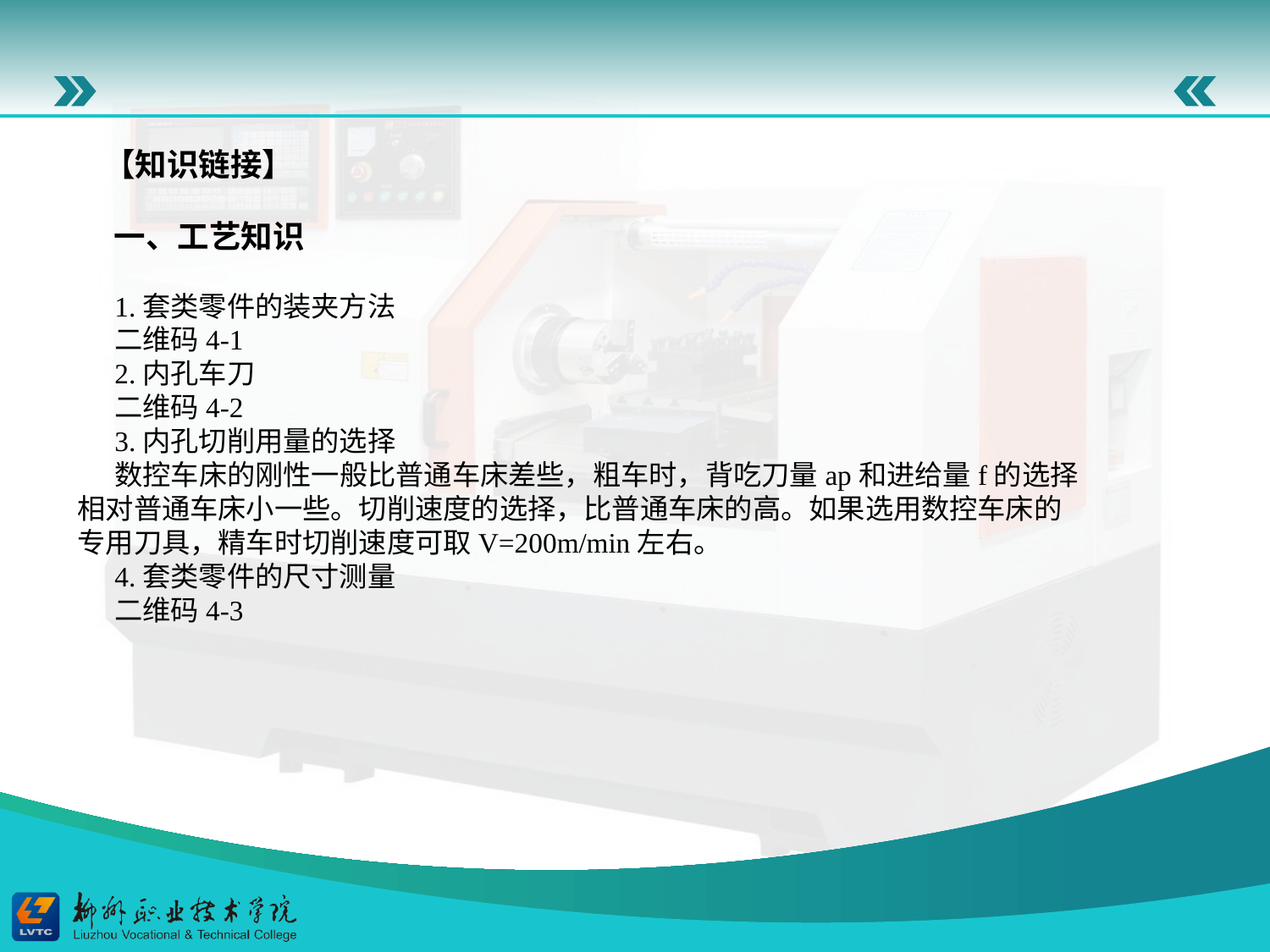

【知识链接】
一、工艺知识

1.套类零件的装夹方法
二维码4-1
2.内孔车刀
二维码4-2
3.内孔切削用量的选择
数控车床的刚性一般比普通车床差些，粗车时，背吃刀量ap和进给量f的选择相对普通车床小一些。切削速度的选择，比普通车床的高。如果选用数控车床的专用刀具，精车时切削速度可取V=200m/min左右。
4.套类零件的尺寸测量
二维码4-3